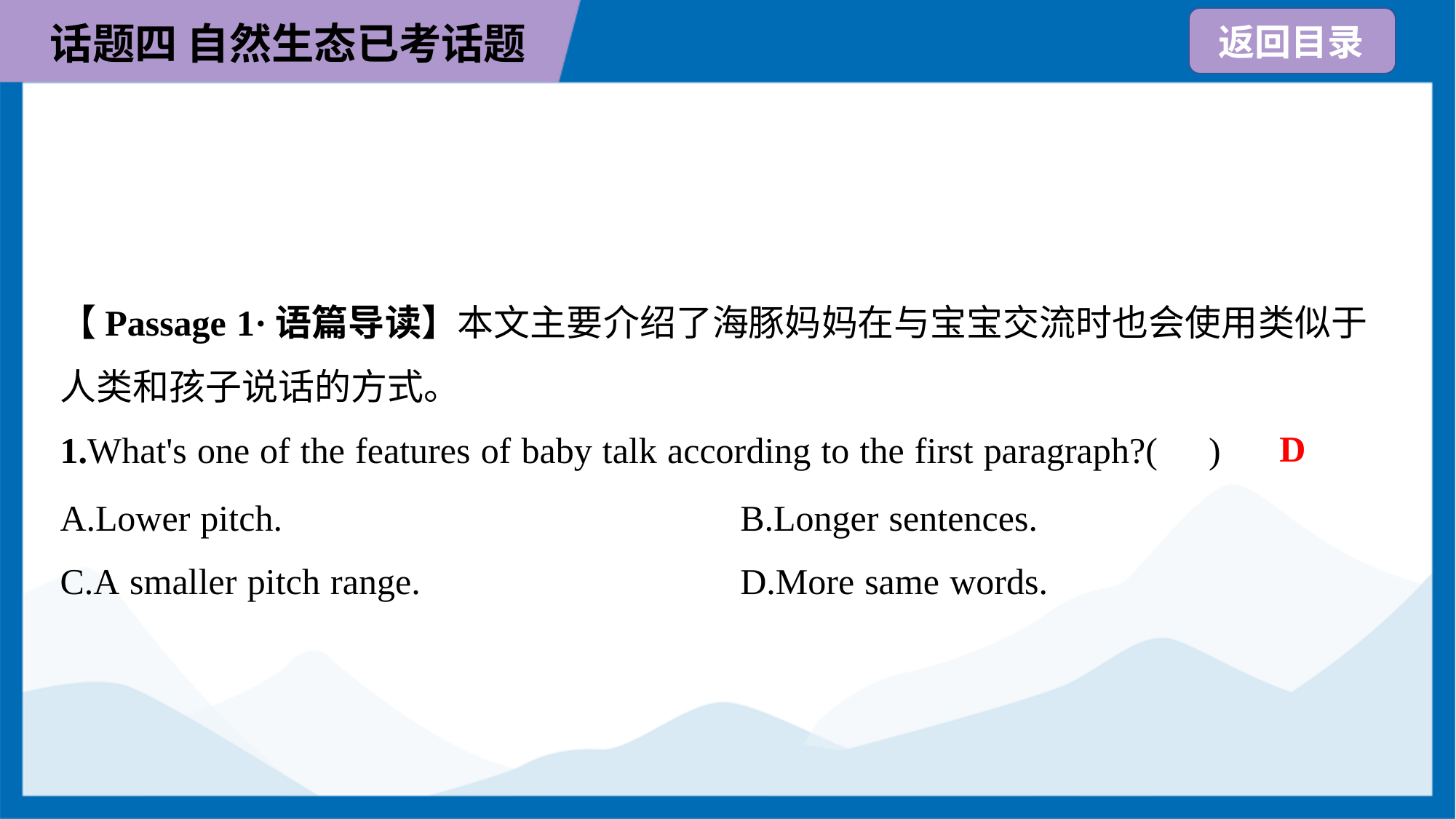

【Passage 1·语篇导读】本文主要介绍了海豚妈妈在与宝宝交流时也会使用类似于
人类和孩子说话的方式。
D
1.What's one of the features of baby talk according to the first paragraph?(     )
A.Lower pitch.	B.Longer sentences.
C.A smaller pitch range.	D.More same words.